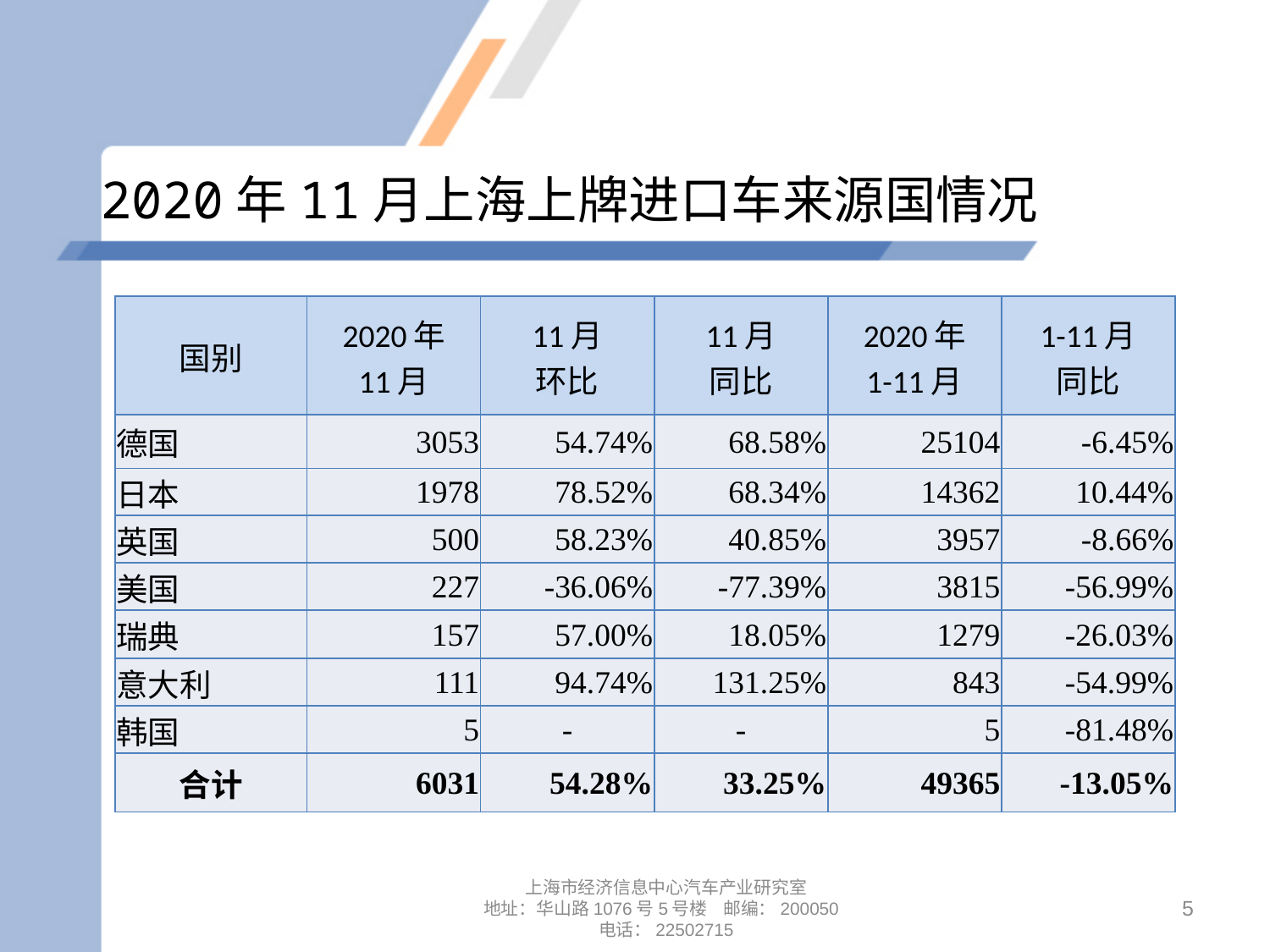

# 2020年11月上海上牌进口车来源国情况
| 国别 | 2020年 11月 | 11月 环比 | 11月 同比 | 2020年 1-11月 | 1-11月 同比 |
| --- | --- | --- | --- | --- | --- |
| 德国 | 3053 | 54.74% | 68.58% | 25104 | -6.45% |
| 日本 | 1978 | 78.52% | 68.34% | 14362 | 10.44% |
| 英国 | 500 | 58.23% | 40.85% | 3957 | -8.66% |
| 美国 | 227 | -36.06% | -77.39% | 3815 | -56.99% |
| 瑞典 | 157 | 57.00% | 18.05% | 1279 | -26.03% |
| 意大利 | 111 | 94.74% | 131.25% | 843 | -54.99% |
| 韩国 | 5 | - | - | 5 | -81.48% |
| 合计 | 6031 | 54.28% | 33.25% | 49365 | -13.05% |
上海市经济信息中心汽车产业研究室
地址：华山路1076号5号楼    邮编：200050
电话：22502715

5